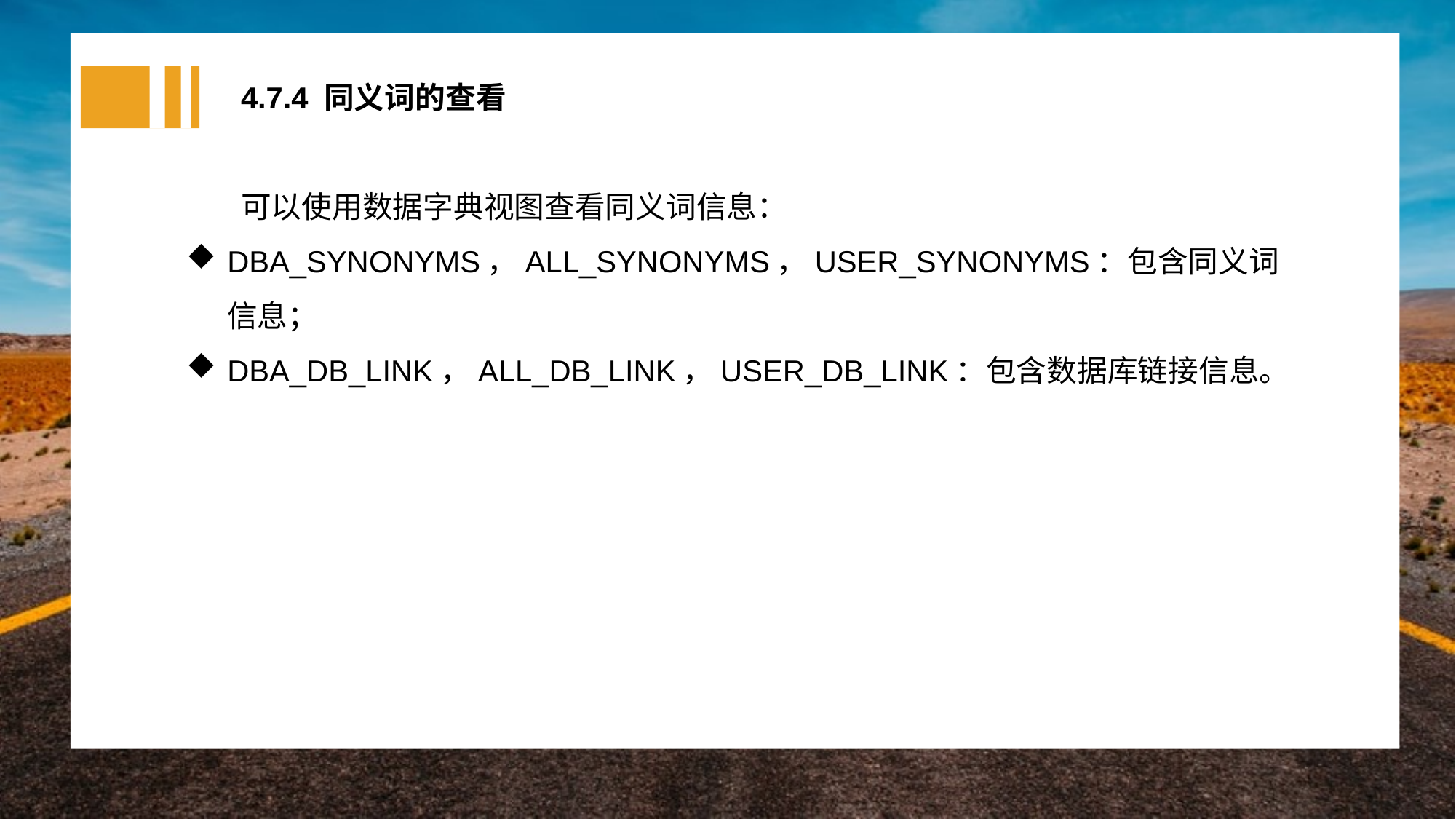

4.7.4 同义词的查看

可以使用数据字典视图查看同义词信息：
DBA_SYNONYMS，ALL_SYNONYMS，USER_SYNONYMS：包含同义词信息；
DBA_DB_LINK，ALL_DB_LINK，USER_DB_LINK：包含数据库链接信息。